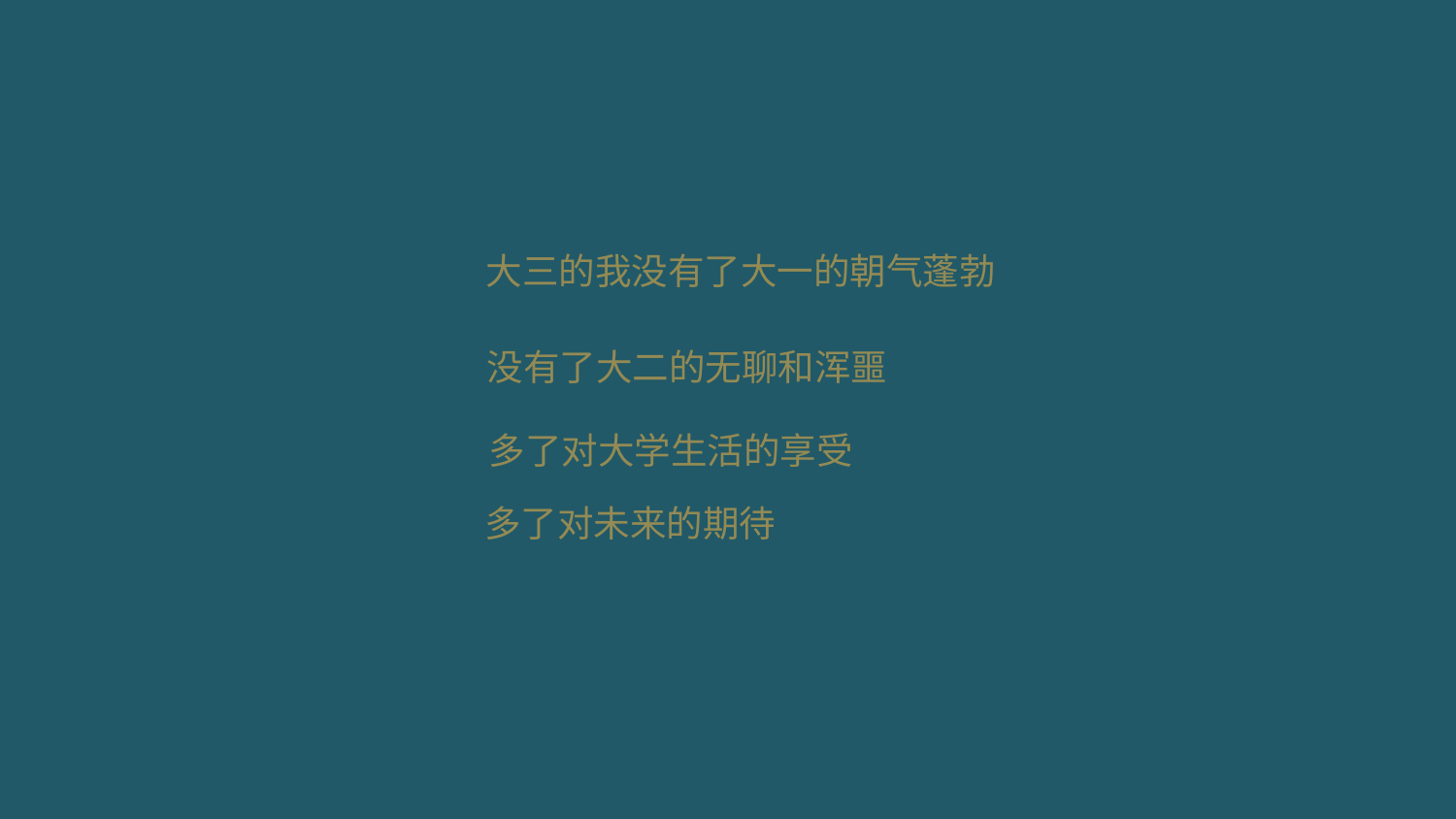

大三的我没有了大一的朝气蓬勃
没有了大二的无聊和浑噩
多了对大学生活的享受
多了对未来的期待